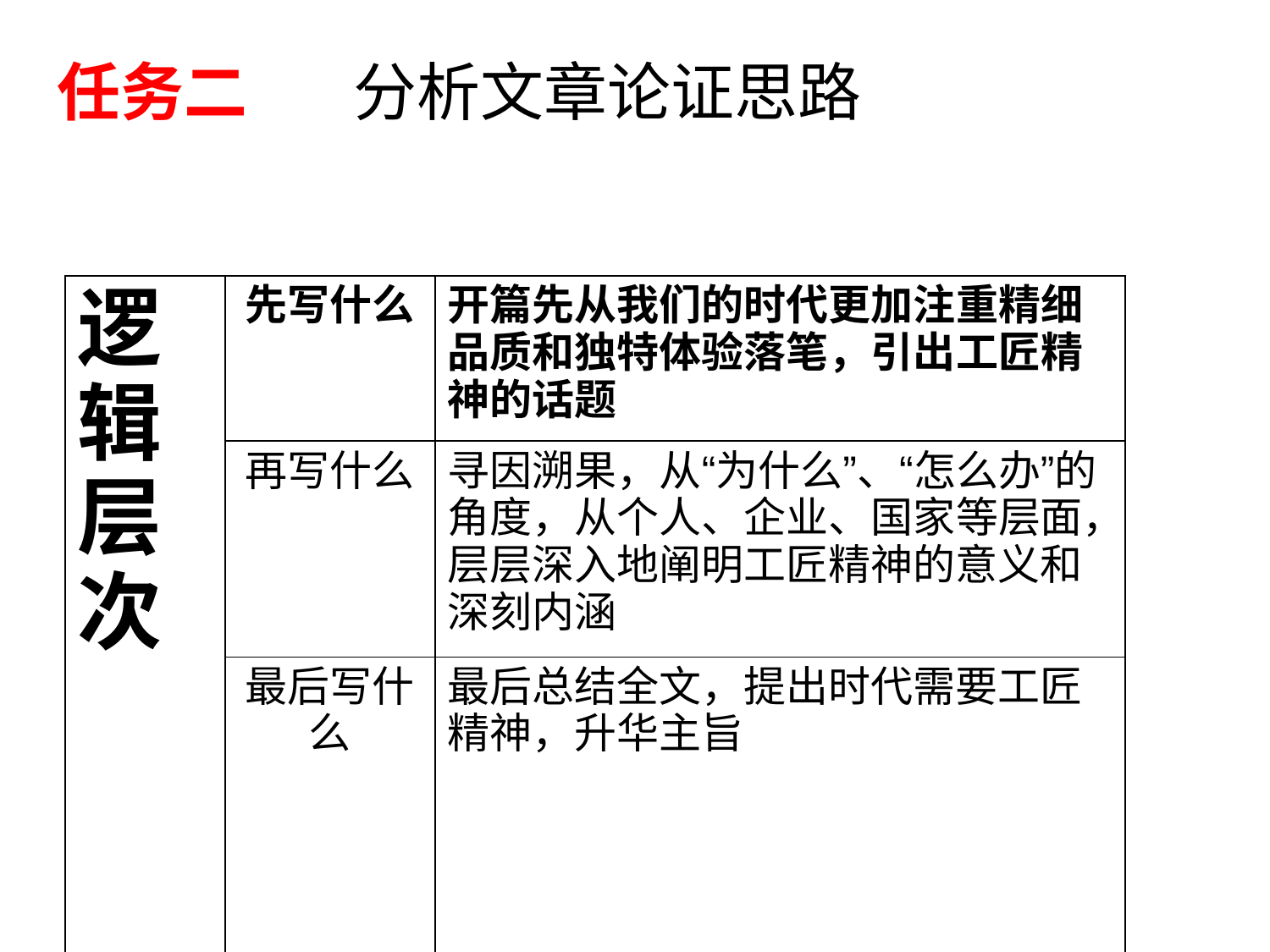

任务二      分析文章论证思路
| 逻辑层次 | 先写什么 | 开篇先从我们的时代更加注重精细品质和独特体验落笔，引出工匠精神的话题 |
| --- | --- | --- |
|  | 再写什么 | 寻因溯果，从“为什么”、“怎么办”的角度，从个人、企业、国家等层面，层层深入地阐明工匠精神的意义和深刻内涵 |
|  | 最后写什么 | 最后总结全文，提出时代需要工匠精神，升华主旨 |